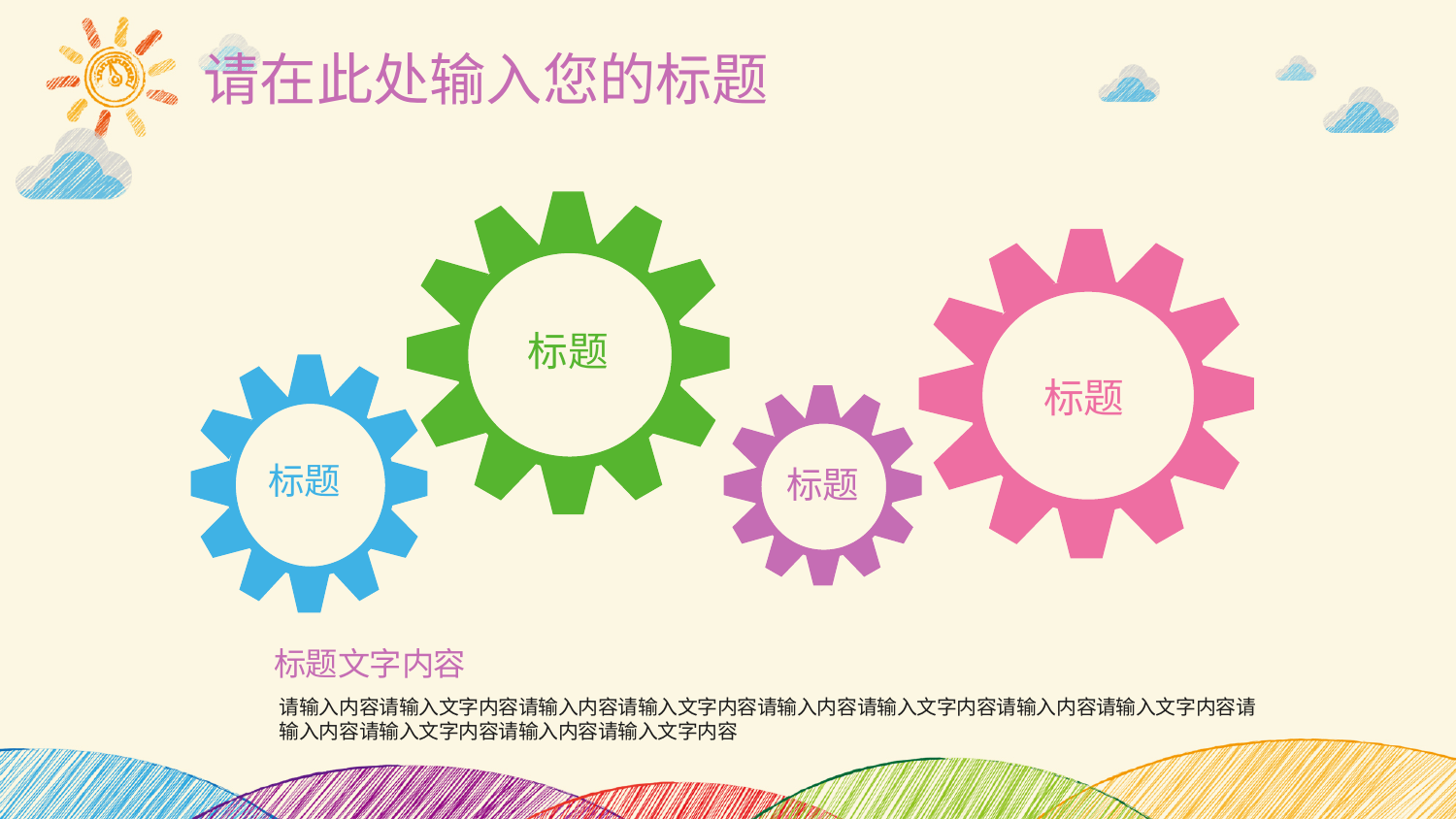

请在此处输入您的标题

标题

标题

标题

标题
标题文字内容
请输入内容请输入文字内容请输入内容请输入文字内容请输入内容请输入文字内容请输入内容请输入文字内容请输入内容请输入文字内容请输入内容请输入文字内容